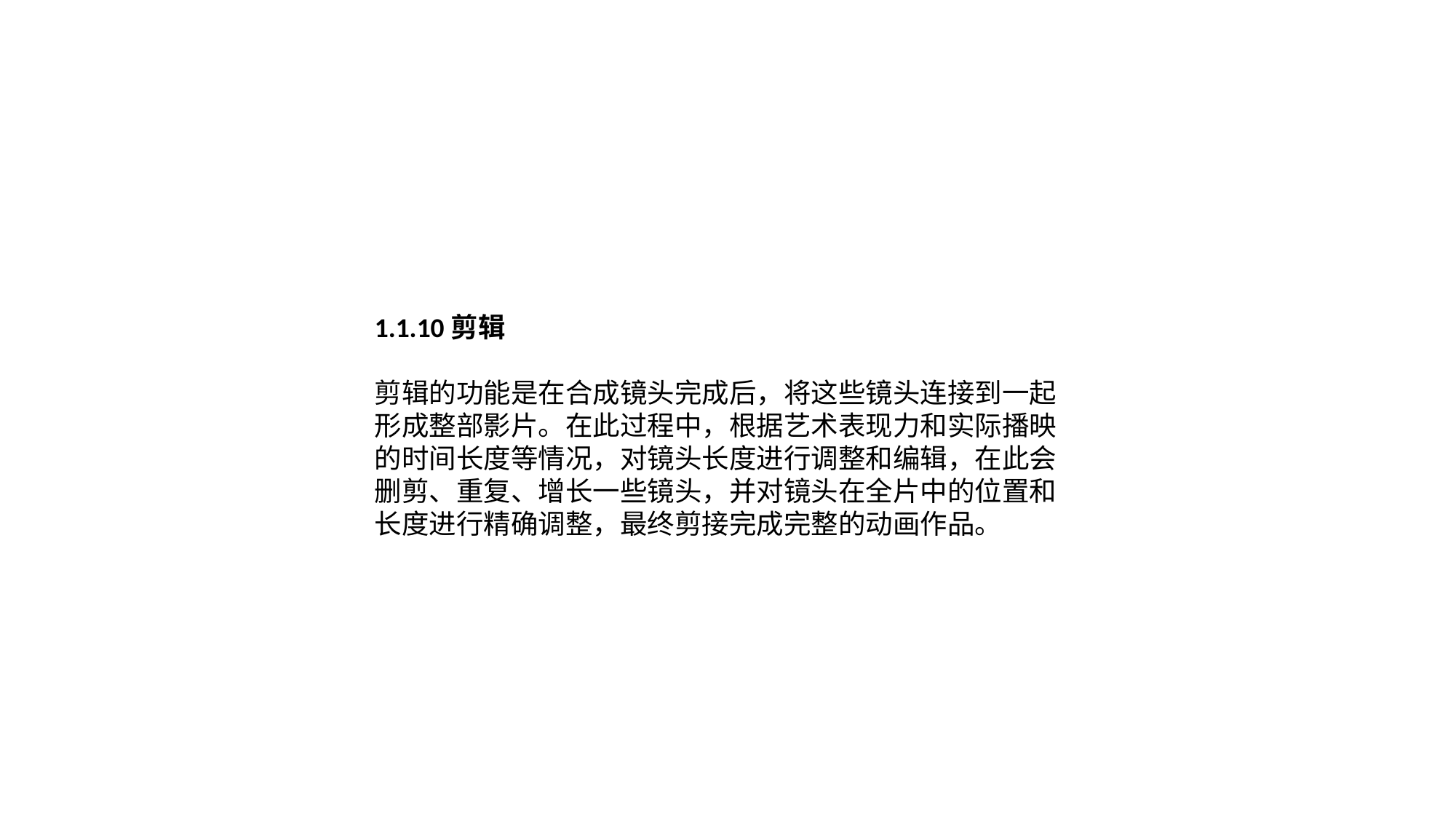

1.1.10剪辑

剪辑的功能是在合成镜头完成后，将这些镜头连接到一起形成整部影片。在此过程中，根据艺术表现力和实际播映的时间长度等情况，对镜头长度进行调整和编辑，在此会删剪、重复、增长一些镜头，并对镜头在全片中的位置和长度进行精确调整，最终剪接完成完整的动画作品。